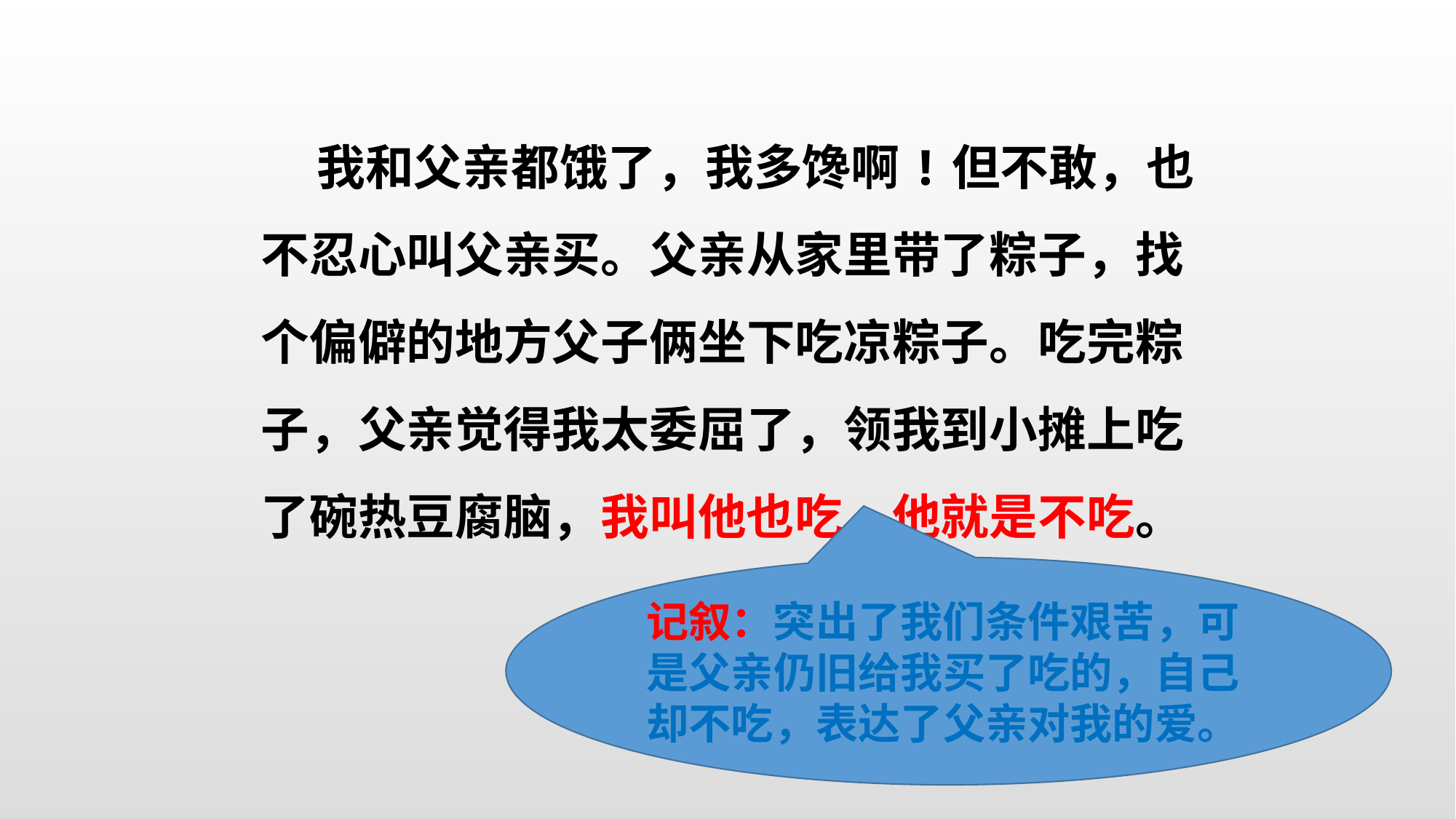

我和父亲都饿了，我多馋啊!但不敢，也不忍心叫父亲买。父亲从家里带了粽子，找个偏僻的地方父子俩坐下吃凉粽子。吃完粽子，父亲觉得我太委屈了，领我到小摊上吃了碗热豆腐脑，我叫他也吃，他就是不吃。
记叙：突出了我们条件艰苦，可是父亲仍旧给我买了吃的，自己却不吃，表达了父亲对我的爱。